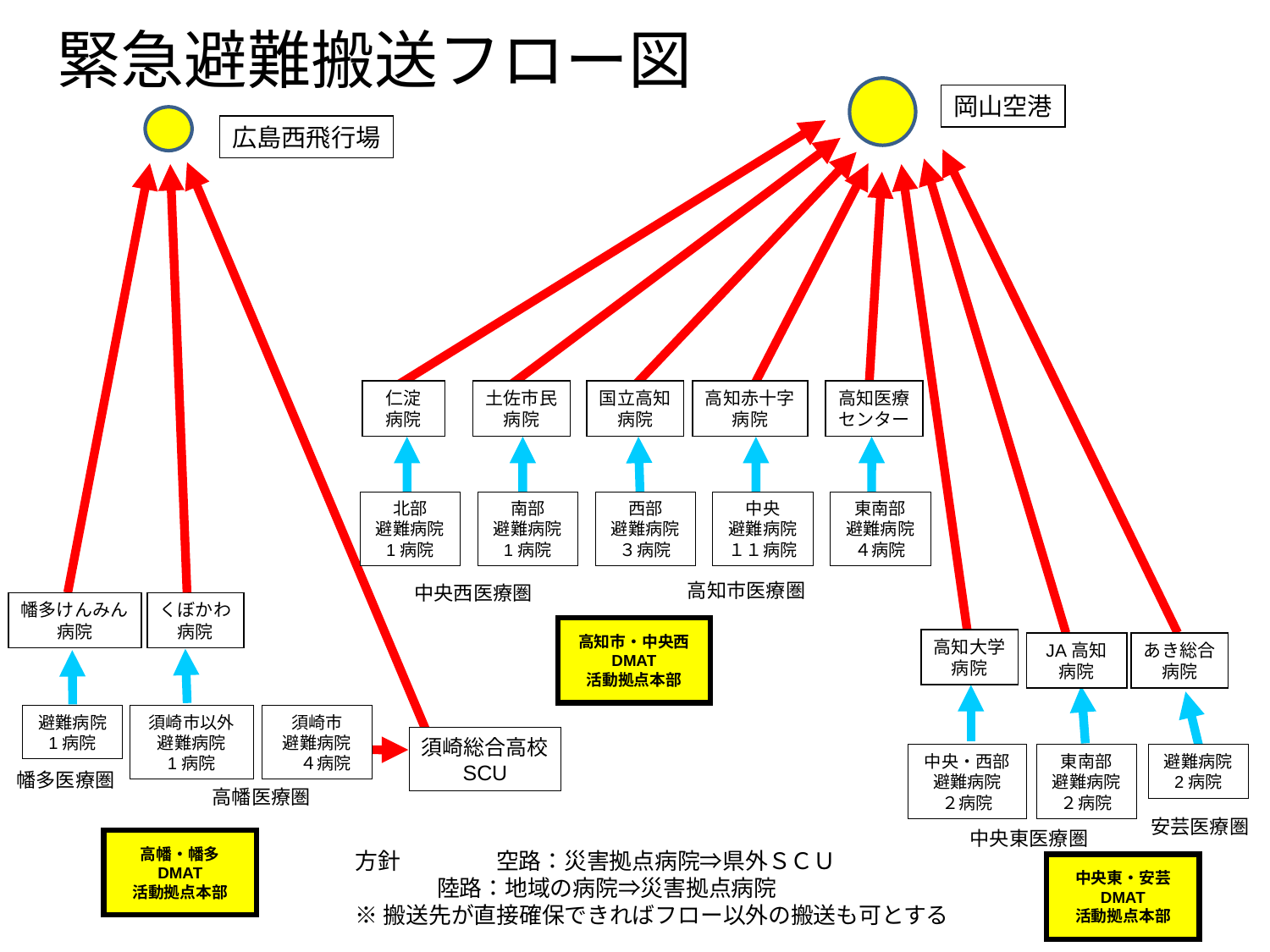

# 緊急避難搬送フロー図

岡山空港

広島西飛行場

仁淀
病院
土佐市民
病院
国立高知
病院
高知赤十字
病院
高知医療
センター

北部
避難病院
1病院
南部
避難病院
1病院
西部
避難病院
３病院
中央
避難病院
１１病院
東南部
避難病院
４病院
高知市医療圏
中央西医療圏
幡多けんみん
病院
くぼかわ
病院
高知市・中央西
DMAT
活動拠点本部
高知大学
病院
JA高知
病院
あき総合
病院

避難病院
1病院
須崎市
避難病院　４病院
須崎市以外
避難病院
1病院
須崎総合高校
SCU
中央・西部
避難病院
２病院
東南部
避難病院
２病院
避難病院
2病院

幡多医療圏
高幡医療圏
安芸医療圏
中央東医療圏
高幡・幡多
DMAT
活動拠点本部
方針　　　　 空路：災害拠点病院⇒県外ＳＣＵ
               陸路：地域の病院⇒災害拠点病院
※搬送先が直接確保できればフロー以外の搬送も可とする
中央東・安芸
DMAT
活動拠点本部
日本DMAT標準コース